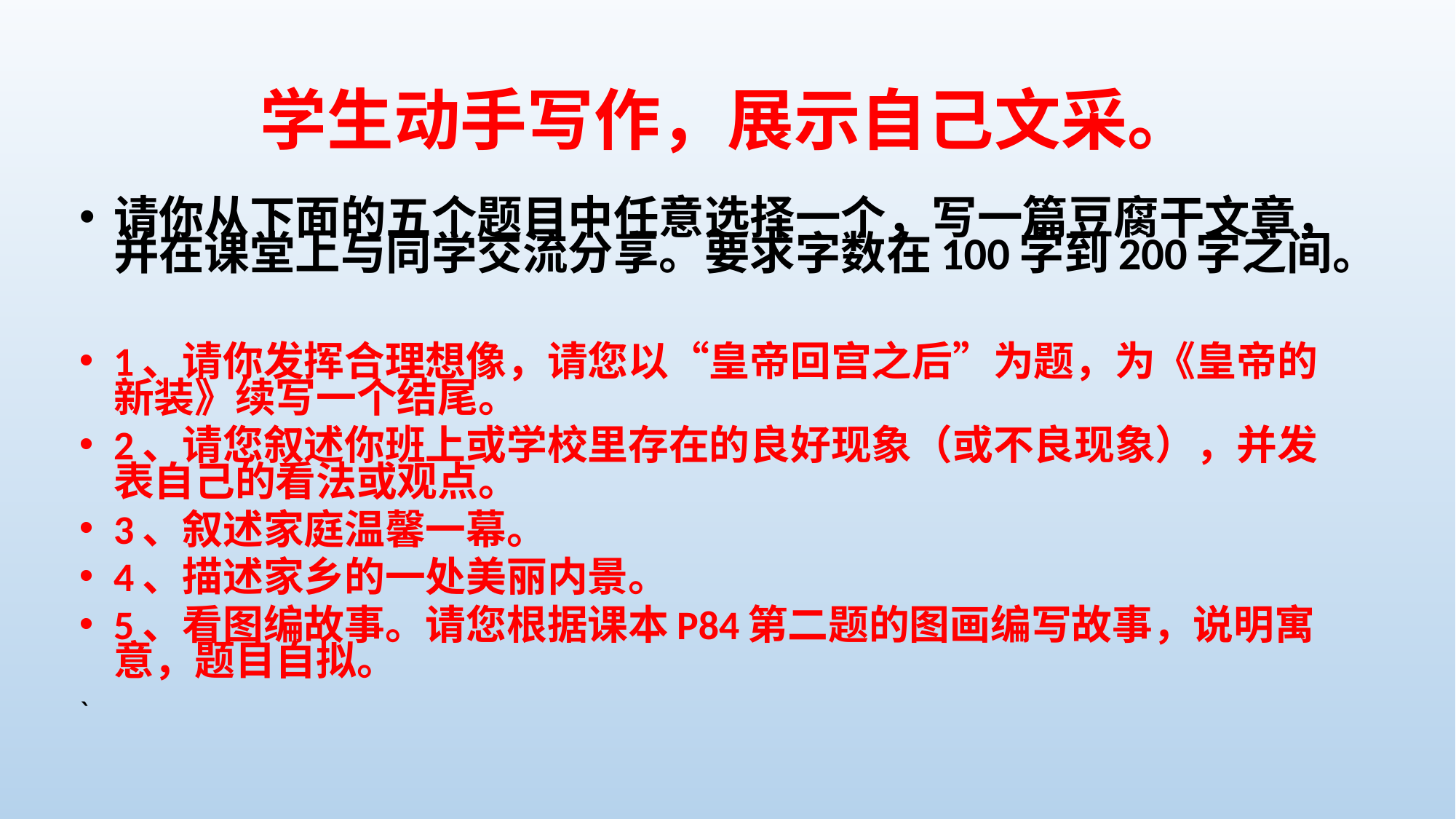

# 学生动手写作，展示自己文采。
请你从下面的五个题目中任意选择一个，写一篇豆腐干文章，并在课堂上与同学交流分享。要求字数在100字到200字之间。

1、请你发挥合理想像，请您以“皇帝回宫之后”为题，为《皇帝的新装》续写一个结尾。
2、请您叙述你班上或学校里存在的良好现象（或不良现象），并发表自己的看法或观点。
3、叙述家庭温馨一幕。
4、描述家乡的一处美丽内景。
5、看图编故事。请您根据课本P84第二题的图画编写故事，说明寓意，题目自拟。
`